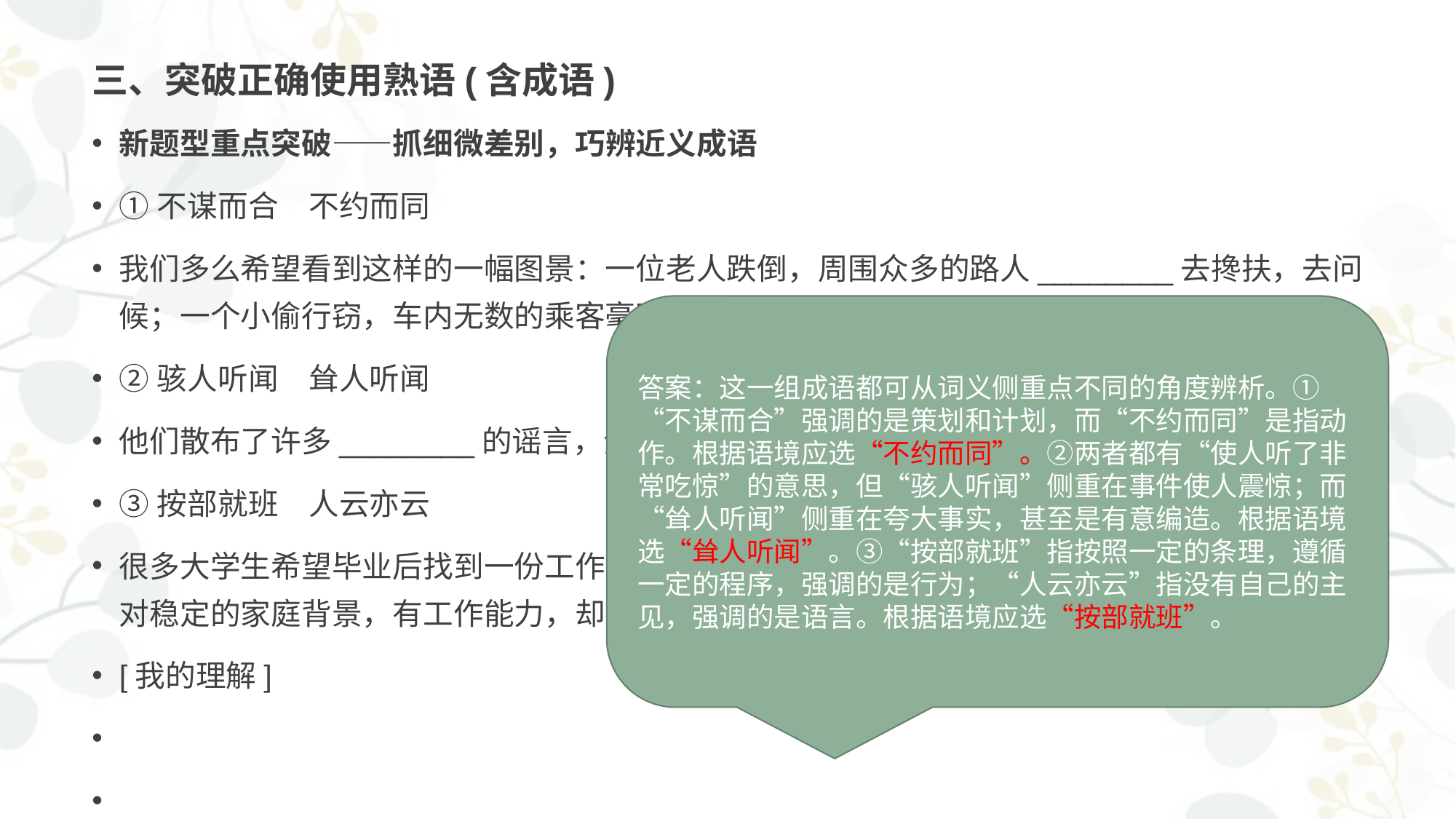

# 三、突破正确使用熟语(含成语)
新题型重点突破——抓细微差别，巧辨近义成语
①不谋而合　不约而同
我们多么希望看到这样的一幅图景：一位老人跌倒，周围众多的路人________去搀扶，去问候；一个小偷行窃，车内无数的乘客毫不犹豫地去呵斥，去阻止。
②骇人听闻　耸人听闻
他们散布了许多________的谣言，企图扰乱人心。
③按部就班　人云亦云
很多大学生希望毕业后找到一份工作，稳步发展；可是也有许多人不愿________，他们有相对稳定的家庭背景，有工作能力，却在寻找生活的另一种可能性。
[我的理解]

答案：这一组成语都可从词义侧重点不同的角度辨析。①“不谋而合”强调的是策划和计划，而“不约而同”是指动作。根据语境应选“不约而同”。②两者都有“使人听了非常吃惊”的意思，但“骇人听闻”侧重在事件使人震惊；而“耸人听闻”侧重在夸大事实，甚至是有意编造。根据语境选“耸人听闻”。③“按部就班”指按照一定的条理，遵循一定的程序，强调的是行为；“人云亦云”指没有自己的主见，强调的是语言。根据语境应选“按部就班”。